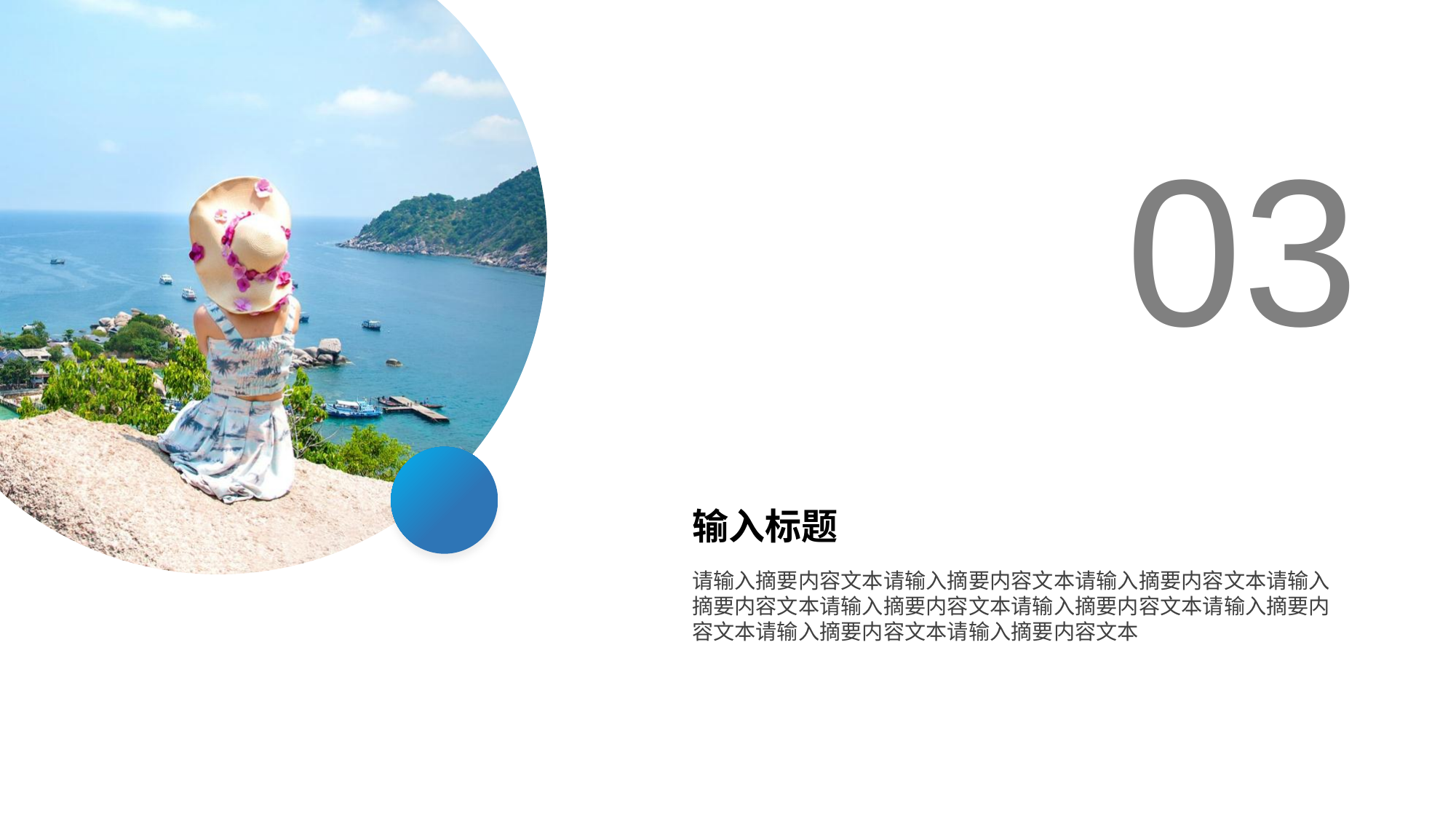

输入标题
请输入摘要内容文本请输入摘要内容文本请输入摘要内容文本请输入摘要内容文本请输入摘要内容文本请输入摘要内容文本请输入摘要内容文本请输入摘要内容文本请输入摘要内容文本
03